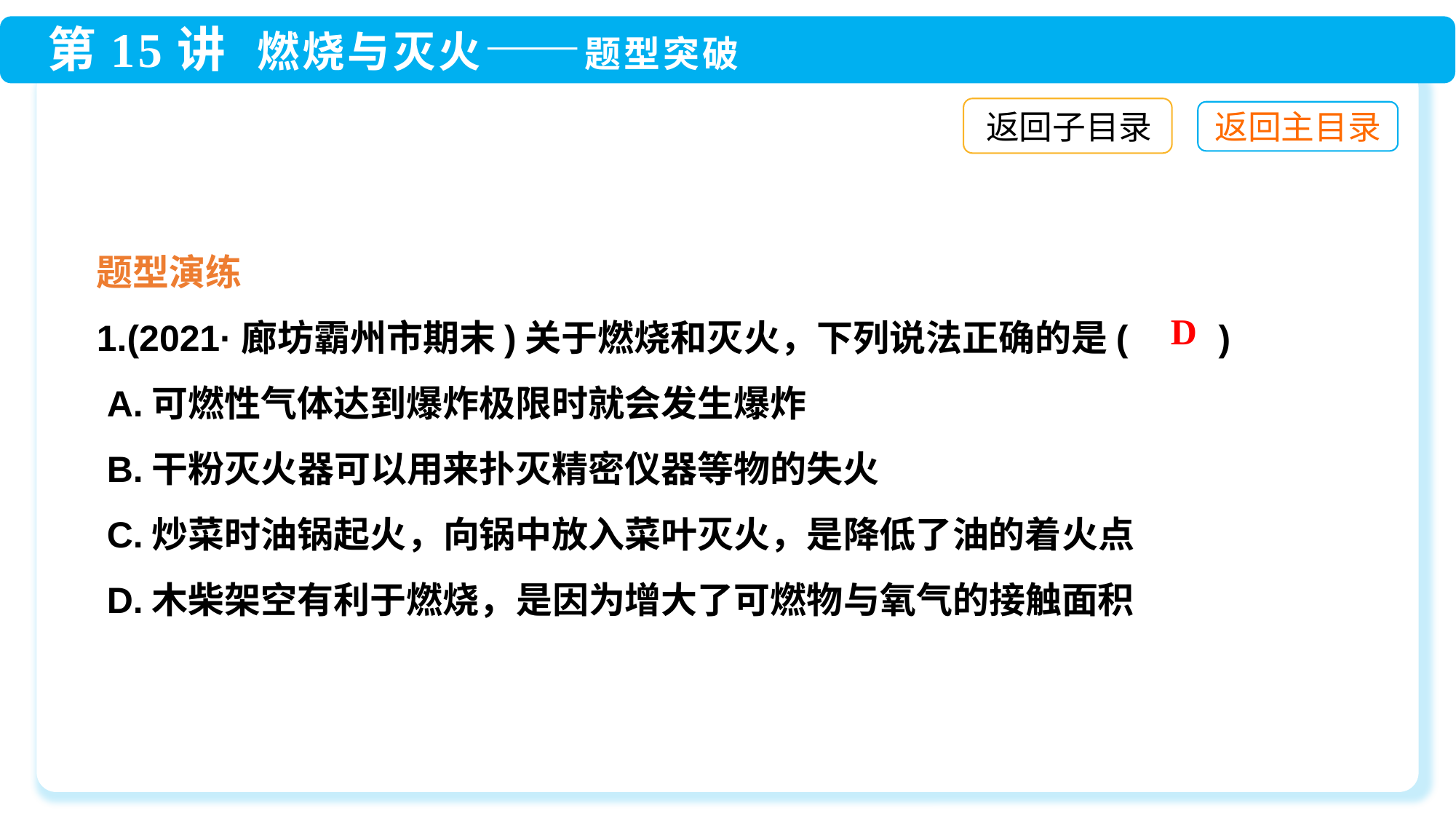

返回子目录
题型演练
1.(2021·廊坊霸州市期末)关于燃烧和灭火，下列说法正确的是(　　)
 A.可燃性气体达到爆炸极限时就会发生爆炸
 B.干粉灭火器可以用来扑灭精密仪器等物的失火
 C.炒菜时油锅起火，向锅中放入菜叶灭火，是降低了油的着火点
 D.木柴架空有利于燃烧，是因为增大了可燃物与氧气的接触面积
D